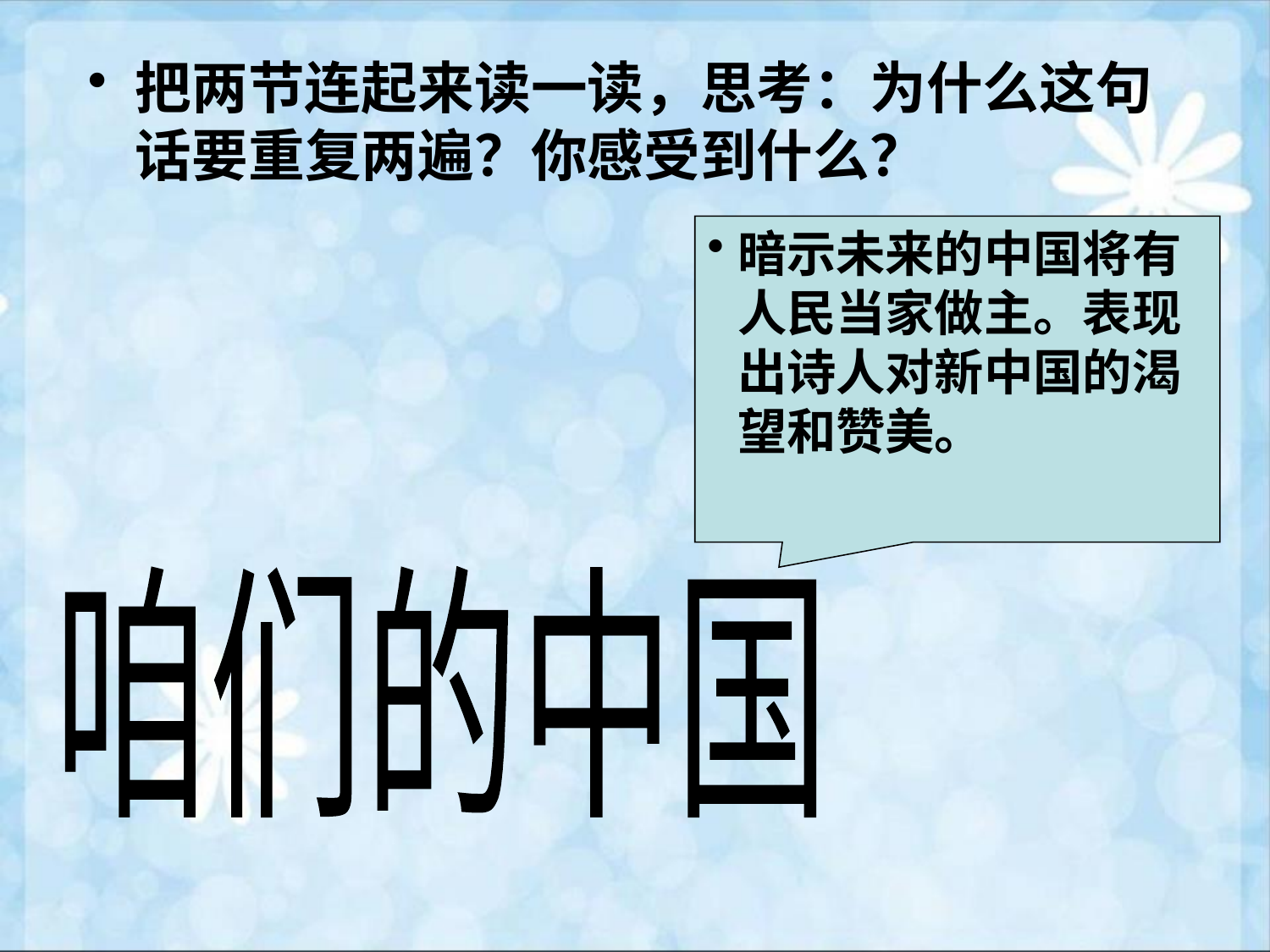

把两节连起来读一读，思考：为什么这句话要重复两遍？你感受到什么？

暗示未来的中国将有人民当家做主。表现出诗人对新中国的渴望和赞美。

咱们的中国